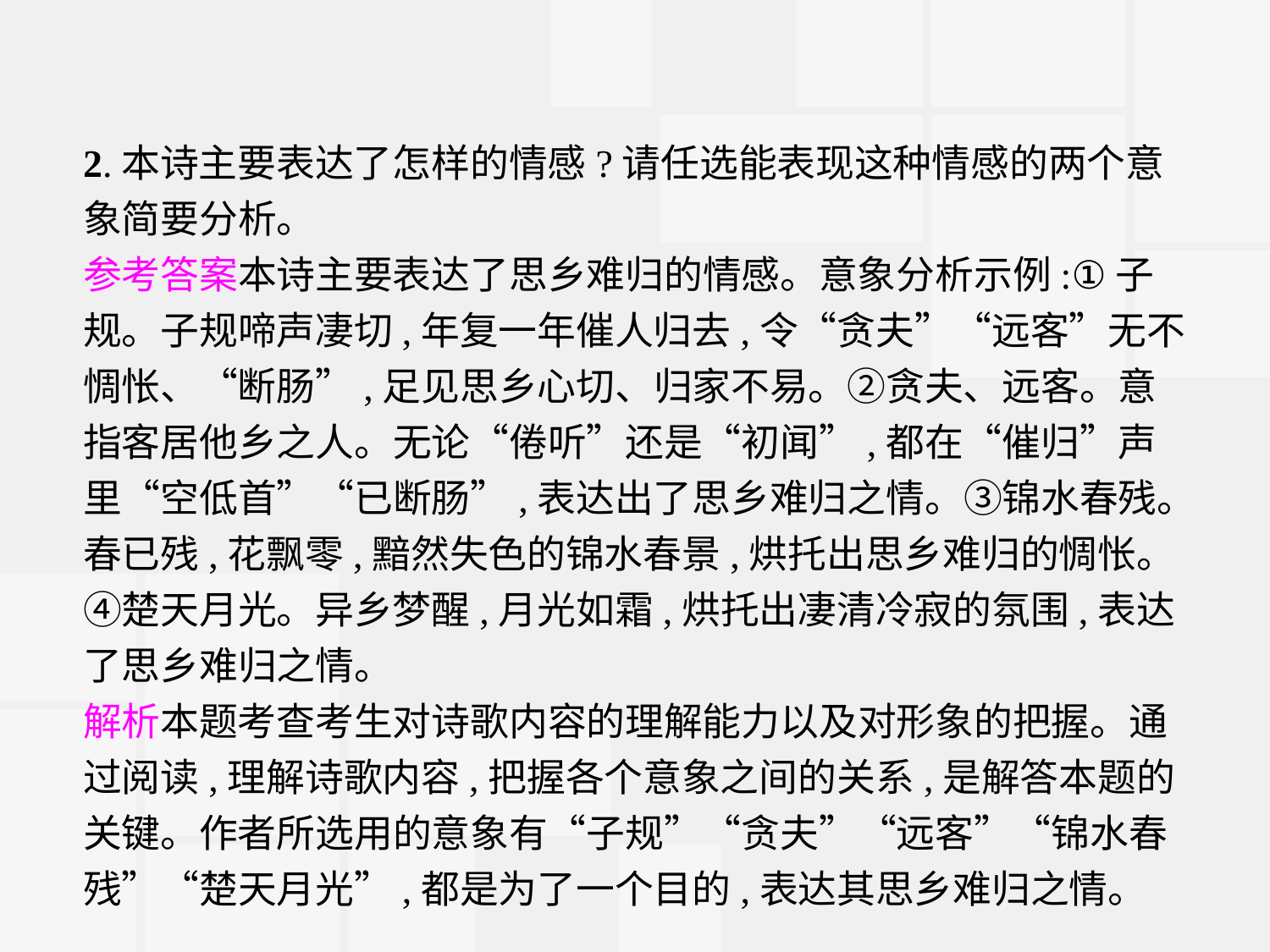

2.本诗主要表达了怎样的情感?请任选能表现这种情感的两个意象简要分析。
参考答案本诗主要表达了思乡难归的情感。意象分析示例:①子规。子规啼声凄切,年复一年催人归去,令“贪夫”“远客”无不惆怅、“断肠”,足见思乡心切、归家不易。②贪夫、远客。意指客居他乡之人。无论“倦听”还是“初闻”,都在“催归”声里“空低首”“已断肠”,表达出了思乡难归之情。③锦水春残。春已残,花飘零,黯然失色的锦水春景,烘托出思乡难归的惆怅。④楚天月光。异乡梦醒,月光如霜,烘托出凄清冷寂的氛围,表达了思乡难归之情。
解析本题考查考生对诗歌内容的理解能力以及对形象的把握。通过阅读,理解诗歌内容,把握各个意象之间的关系,是解答本题的关键。作者所选用的意象有“子规”“贪夫”“远客”“锦水春残”“楚天月光”,都是为了一个目的,表达其思乡难归之情。